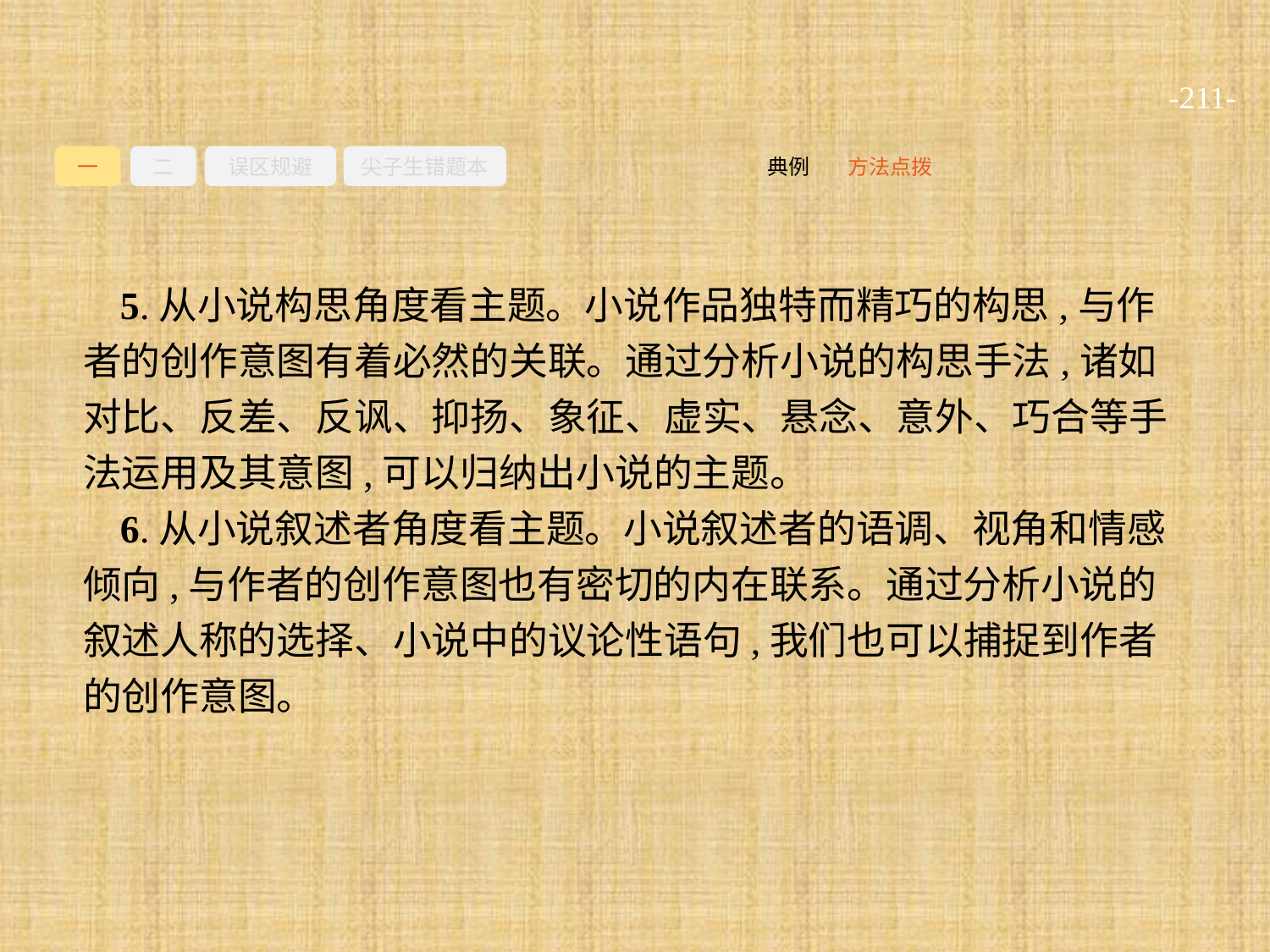

-211-
一
二
误区规避
尖子生错题本
方法点拨
典例
5.从小说构思角度看主题。小说作品独特而精巧的构思,与作者的创作意图有着必然的关联。通过分析小说的构思手法,诸如对比、反差、反讽、抑扬、象征、虚实、悬念、意外、巧合等手法运用及其意图,可以归纳出小说的主题。
6.从小说叙述者角度看主题。小说叙述者的语调、视角和情感倾向,与作者的创作意图也有密切的内在联系。通过分析小说的叙述人称的选择、小说中的议论性语句,我们也可以捕捉到作者的创作意图。